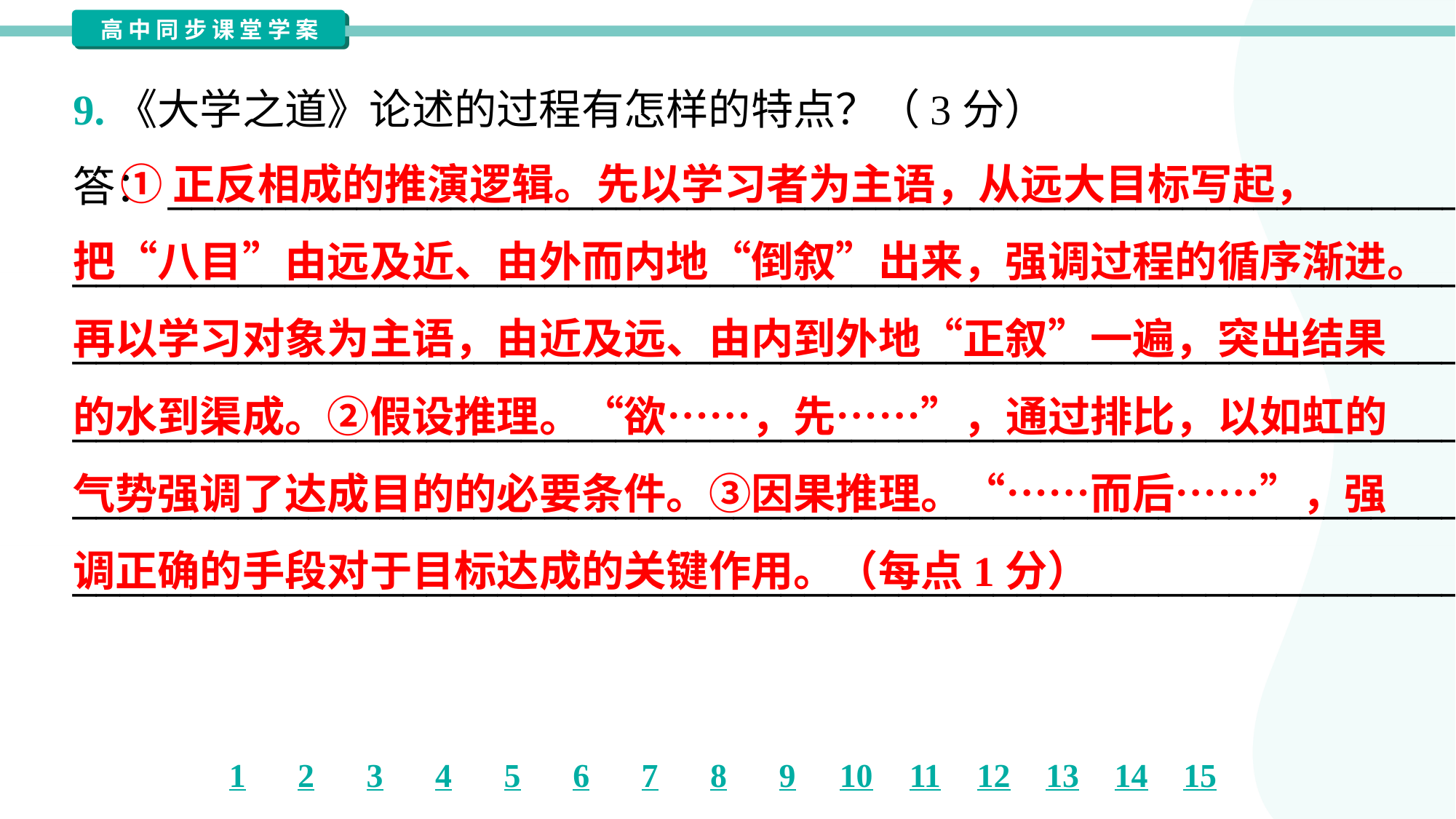

9.《大学之道》论述的过程有怎样的特点？（3分）
答：_________________________________________________________
_____________________________________________________________
_____________________________________________________________
_____________________________________________________________
_____________________________________________________________
_____________________________________________________________
     ①正反相成的推演逻辑。先以学习者为主语，从远大目标写起，
把“八目”由远及近、由外而内地“倒叙”出来，强调过程的循序渐进。
再以学习对象为主语，由近及远、由内到外地“正叙”一遍，突出结果
的水到渠成。②假设推理。“欲……，先……”，通过排比，以如虹的
气势强调了达成目的的必要条件。③因果推理。“……而后……”，强
调正确的手段对于目标达成的关键作用。（每点1分）